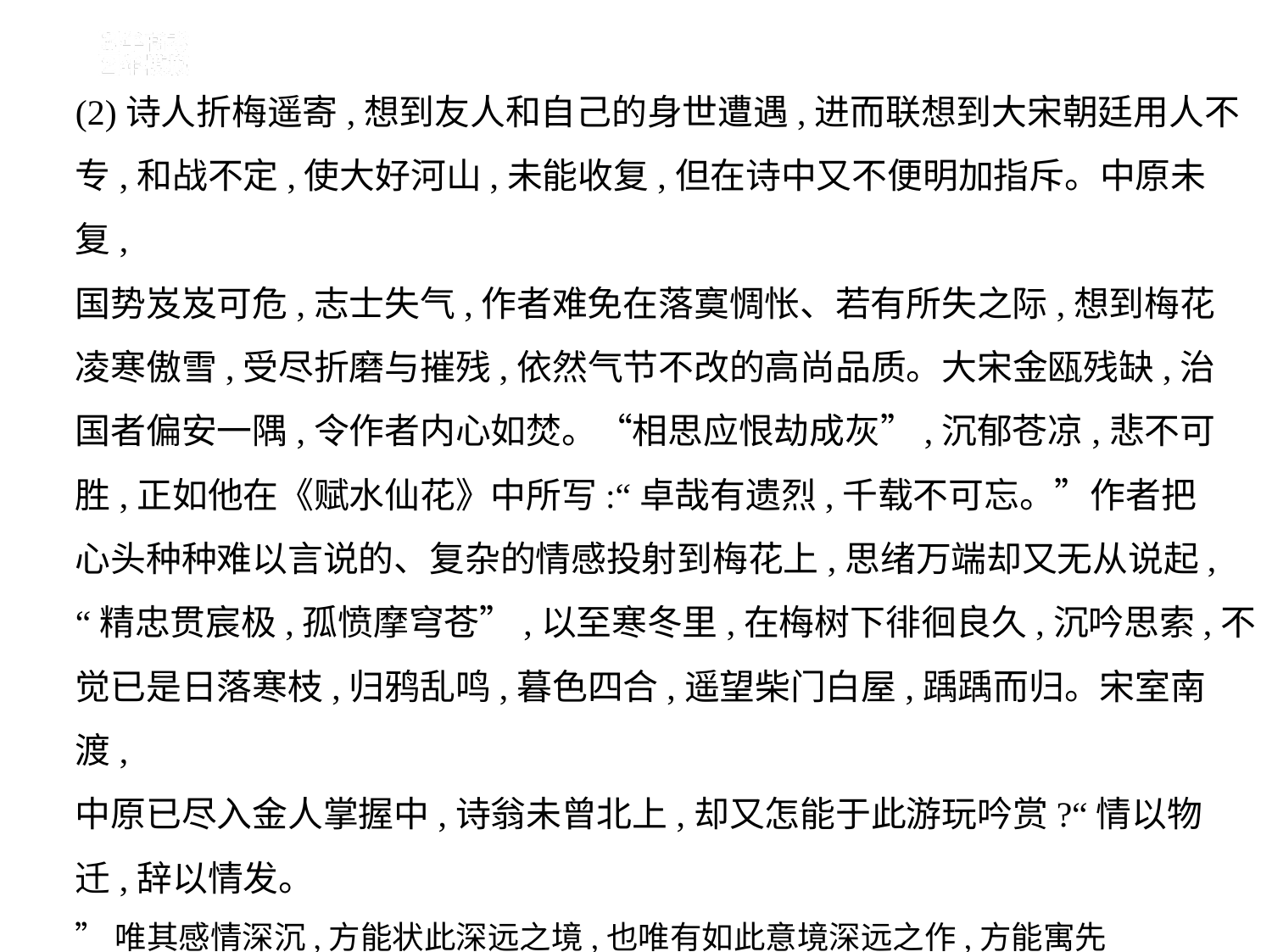

(2)诗人折梅遥寄,想到友人和自己的身世遭遇,进而联想到大宋朝廷用人不
专,和战不定,使大好河山,未能收复,但在诗中又不便明加指斥。中原未复,
国势岌岌可危,志士失气,作者难免在落寞惆怅、若有所失之际,想到梅花
凌寒傲雪,受尽折磨与摧残,依然气节不改的高尚品质。大宋金瓯残缺,治
国者偏安一隅,令作者内心如焚。“相思应恨劫成灰”,沉郁苍凉,悲不可
胜,正如他在《赋水仙花》中所写:“卓哉有遗烈,千载不可忘。”作者把
心头种种难以言说的、复杂的情感投射到梅花上,思绪万端却又无从说起,
“精忠贯宸极,孤愤摩穹苍”,以至寒冬里,在梅树下徘徊良久,沉吟思索,不
觉已是日落寒枝,归鸦乱鸣,暮色四合,遥望柴门白屋,踽踽而归。宋室南渡,
中原已尽入金人掌握中,诗翁未曾北上,却又怎能于此游玩吟赏?“情以物
迁,辞以情发。
”唯其感情深沉,方能状此深远之境,也唯有如此意境深远之作,方能寓先
生深沉之情。但从内心情感的流露,到作品意境的形成,往往有待外界景物
的触发,作者咏梅,来寄托其对国势的担忧,故沉郁苍凉。